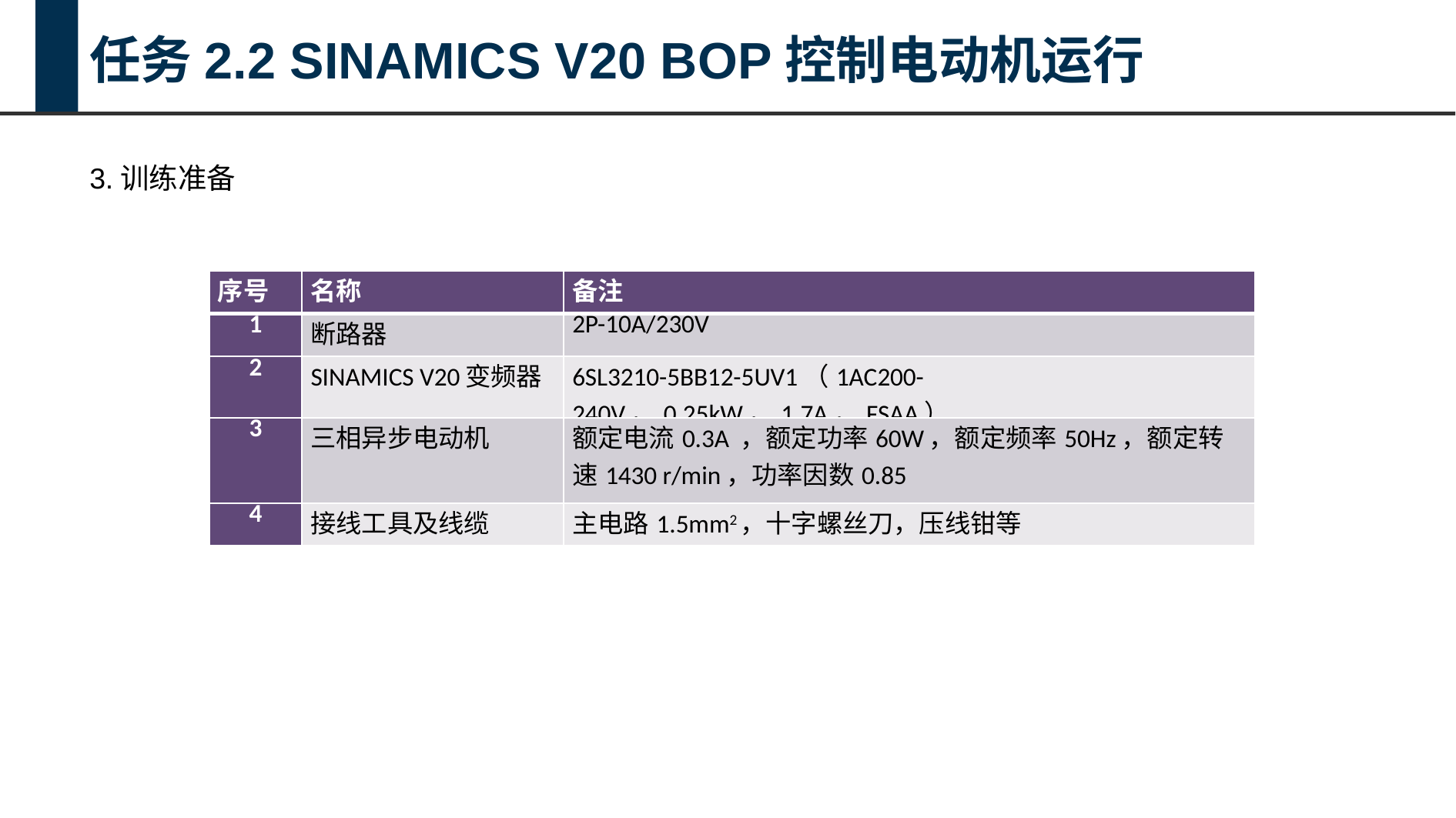

任务2.2 SINAMICS V20 BOP控制电动机运行
3.训练准备

| 序号 | 名称 | 备注 |
| --- | --- | --- |
| 1 | 断路器 | 2P-10A/230V |
| 2 | SINAMICS V20变频器 | 6SL3210-5BB12-5UV1（1AC200-240V，0.25kW，1.7A，FSAA） |
| 3 | 三相异步电动机 | 额定电流0.3A ，额定功率60W，额定频率50Hz，额定转速1430 r/min，功率因数0.85 |
| 4 | 接线工具及线缆 | 主电路1.5mm2，十字螺丝刀，压线钳等 |